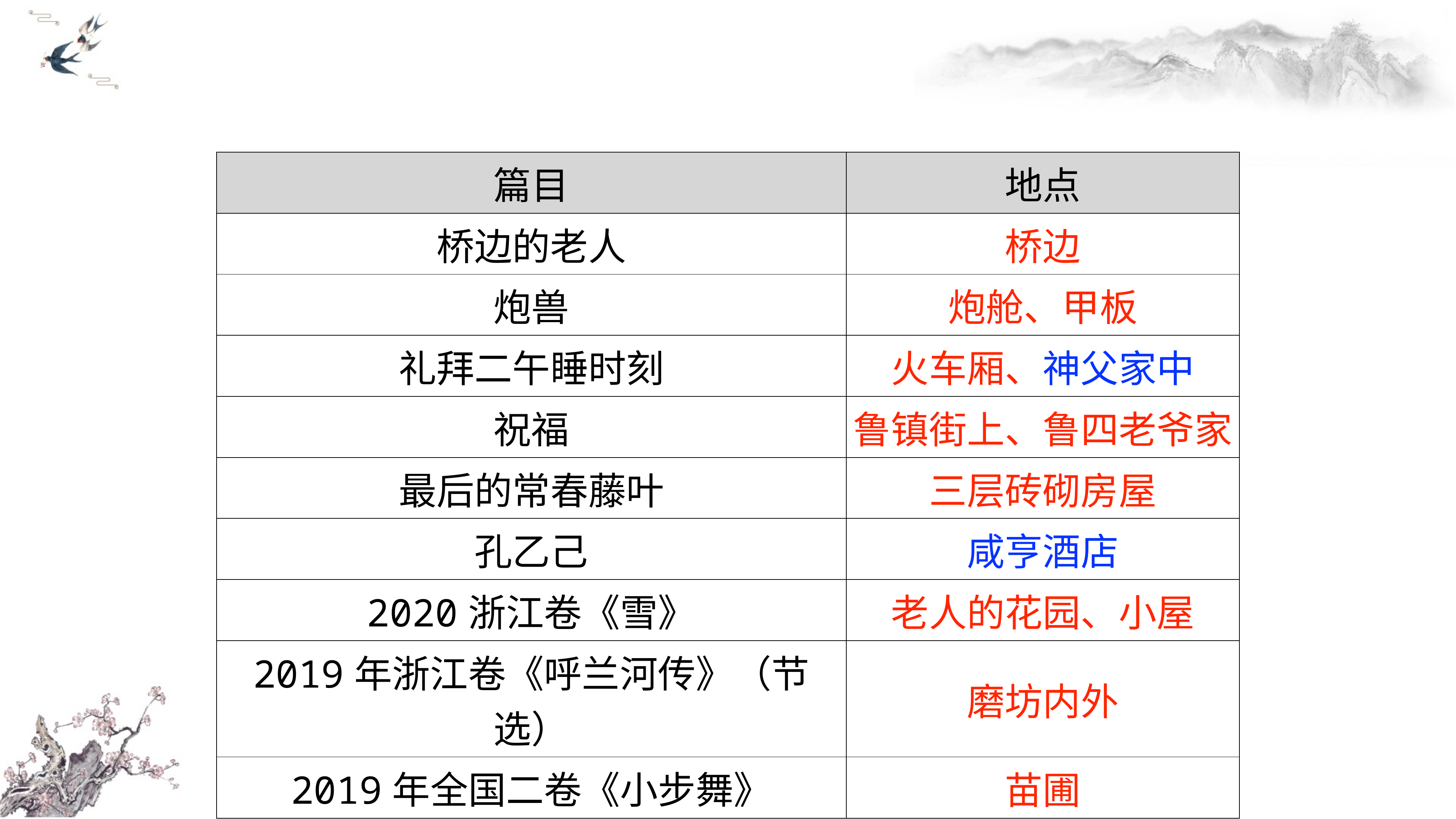

| 篇目 | 地点 |
| --- | --- |
| 桥边的老人 | 桥边 |
| 炮兽 | 炮舱、甲板 |
| 礼拜二午睡时刻 | 火车厢、神父家中 |
| 祝福 | 鲁镇街上、鲁四老爷家 |
| 最后的常春藤叶 | 三层砖砌房屋 |
| 孔乙己 | 咸亨酒店 |
| 2020浙江卷《雪》 | 老人的花园、小屋 |
| 2019年浙江卷《呼兰河传》（节选） | 磨坊内外 |
| 2019年全国二卷《小步舞》 | 苗圃 |